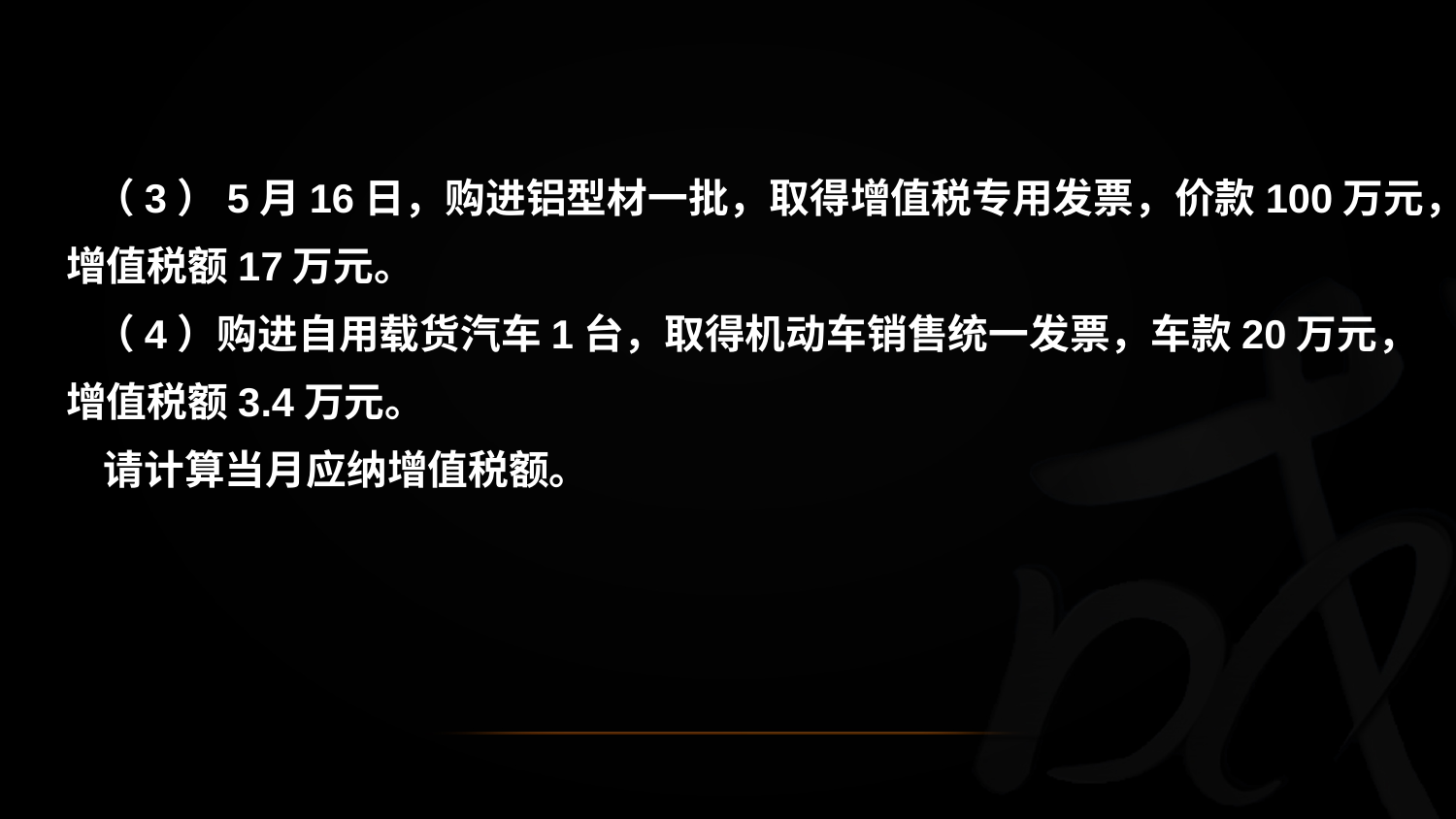

（3）5月16日，购进铝型材一批，取得增值税专用发票，价款100万元，增值税额17万元。
  （4）购进自用载货汽车1台，取得机动车销售统一发票，车款20万元，增值税额3.4万元。
   请计算当月应纳增值税额。